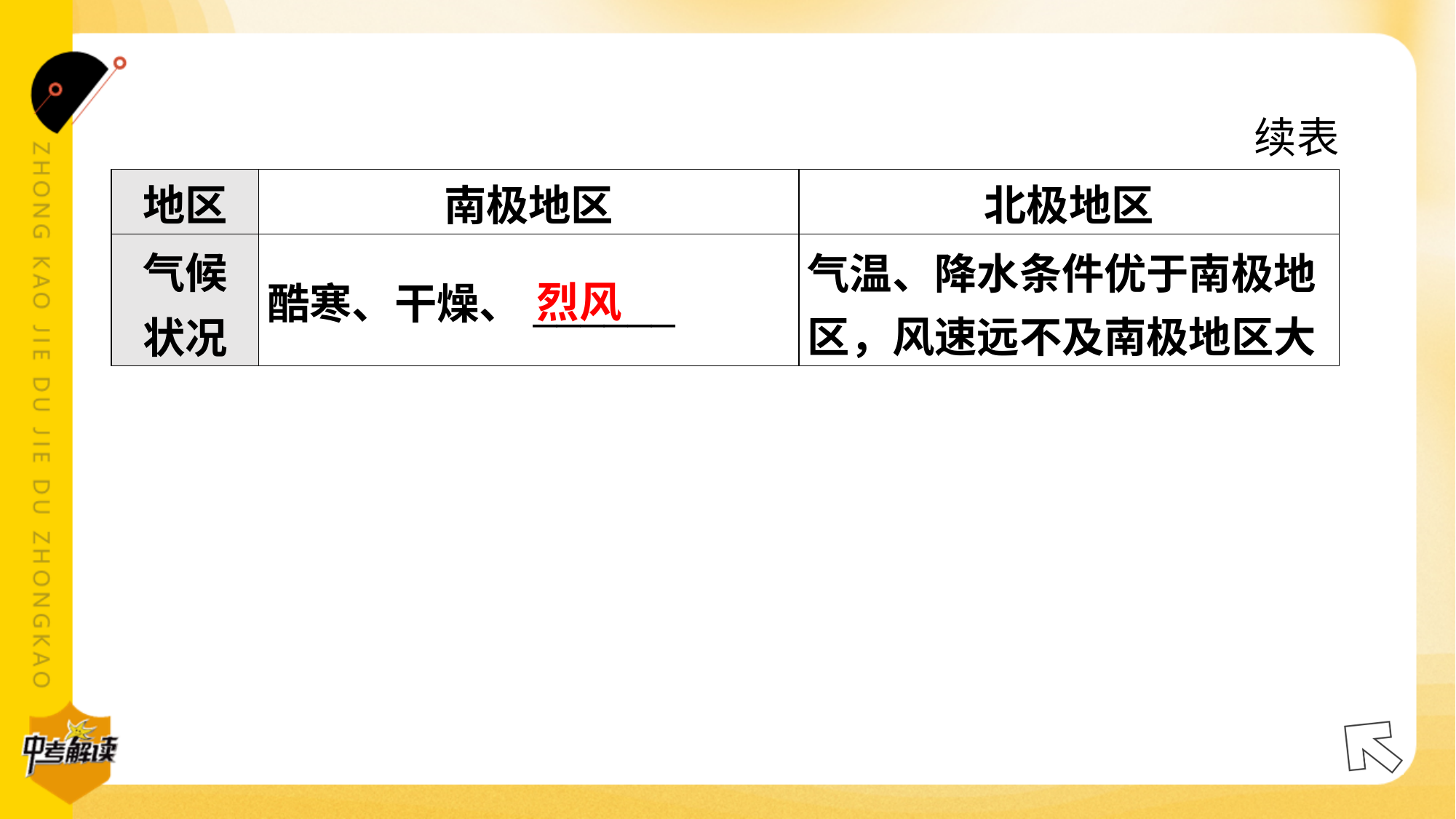

续表
| 地区 | 南极地区 | 北极地区 |
| --- | --- | --- |
| 气候 状况 | 酷寒、干燥、\_\_\_\_\_\_ | 气温、降水条件优于南极地 区，风速远不及南极地区大 |
烈风